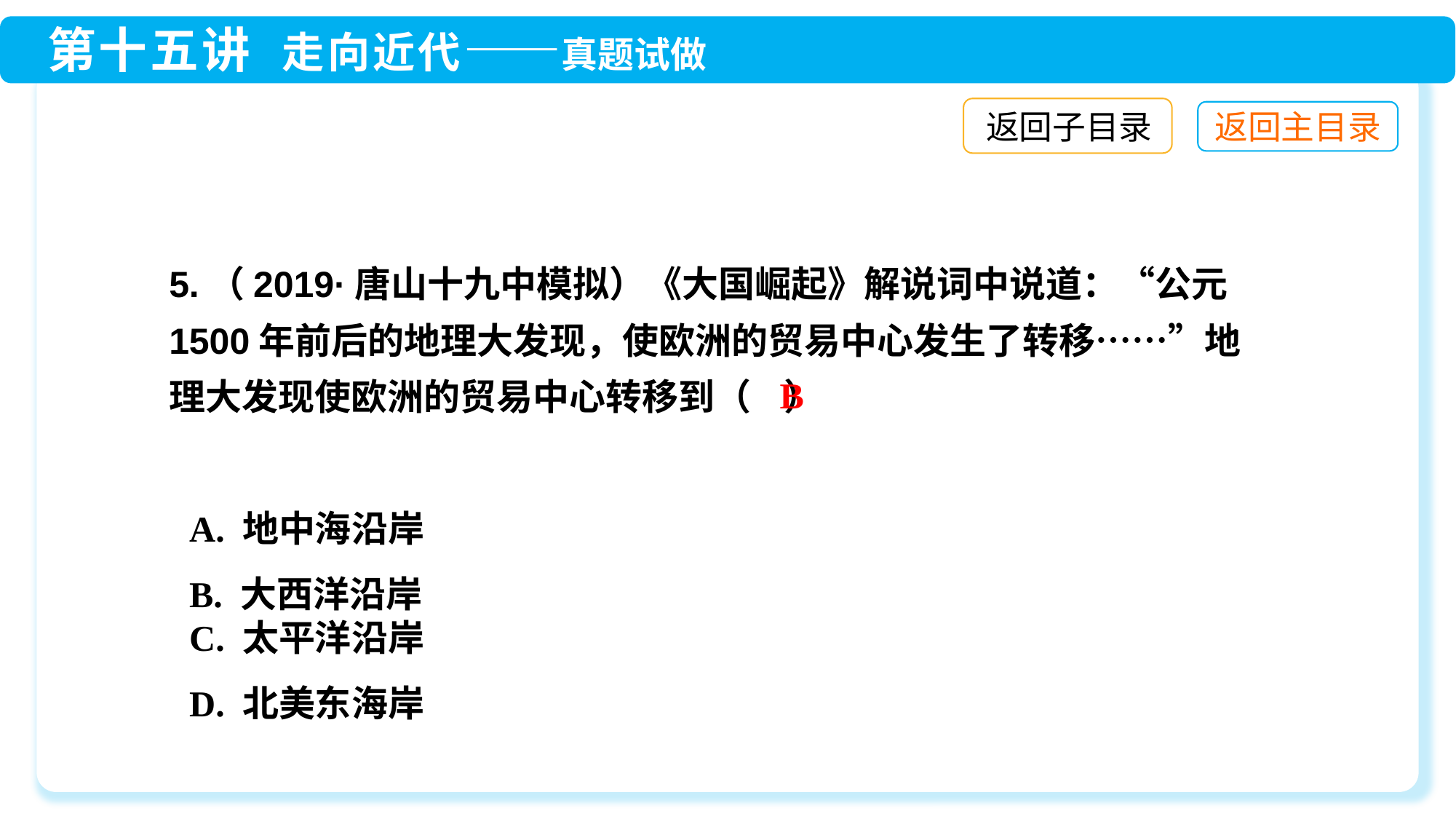

返回子目录
5.（2019·唐山十九中模拟）《大国崛起》解说词中说道：“公元1500年前后的地理大发现，使欧洲的贸易中心发生了转移……”地理大发现使欧洲的贸易中心转移到（    ）
B
A. 地中海沿岸
B. 大西洋沿岸
C. 太平洋沿岸
D. 北美东海岸